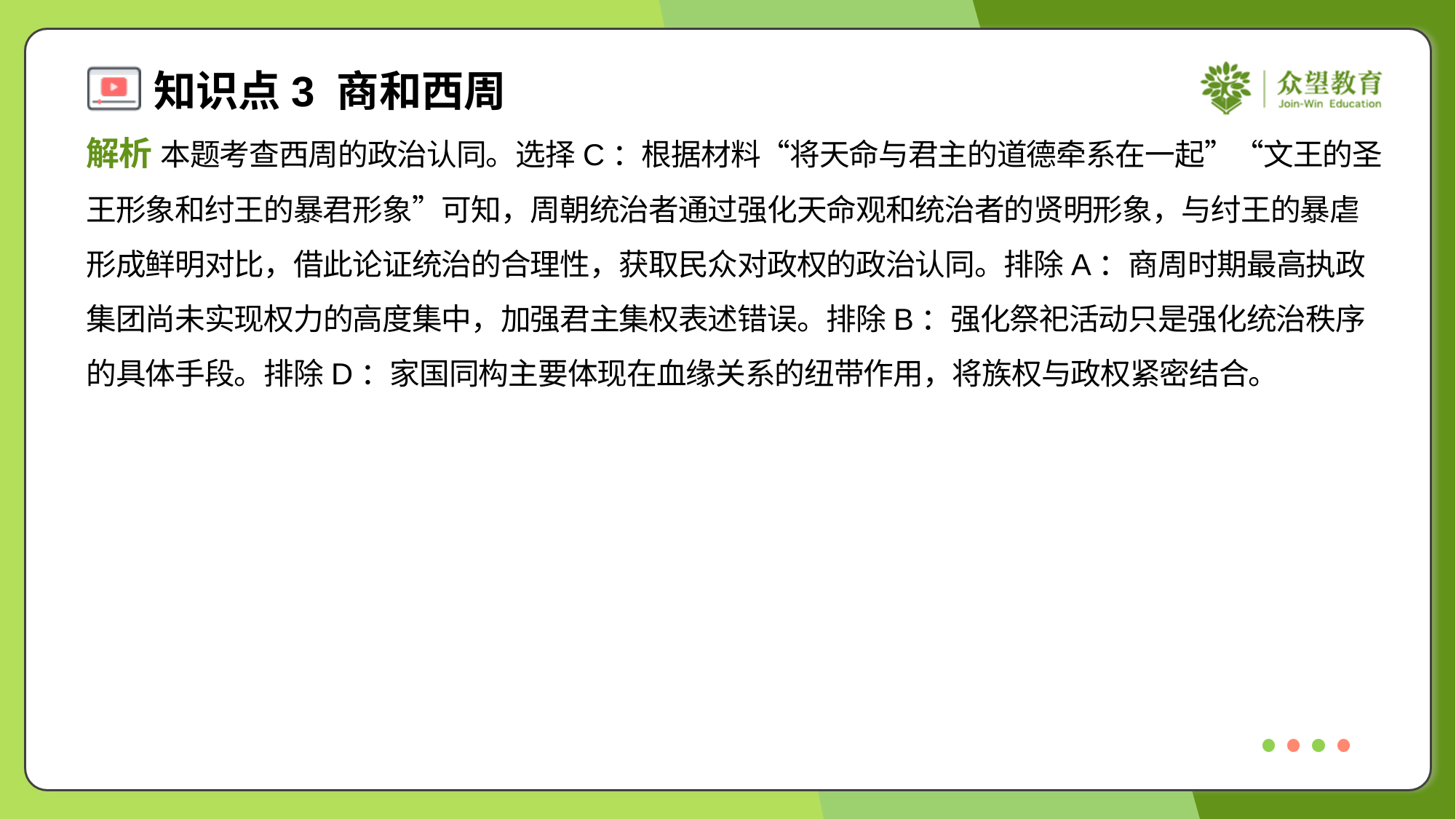

解析 本题考查西周的政治认同。选择C：根据材料“将天命与君主的道德牵系在一起”“文王的圣
王形象和纣王的暴君形象”可知，周朝统治者通过强化天命观和统治者的贤明形象，与纣王的暴虐
形成鲜明对比，借此论证统治的合理性，获取民众对政权的政治认同。排除A：商周时期最高执政
集团尚未实现权力的高度集中，加强君主集权表述错误。排除B：强化祭祀活动只是强化统治秩序
的具体手段。排除D：家国同构主要体现在血缘关系的纽带作用，将族权与政权紧密结合。